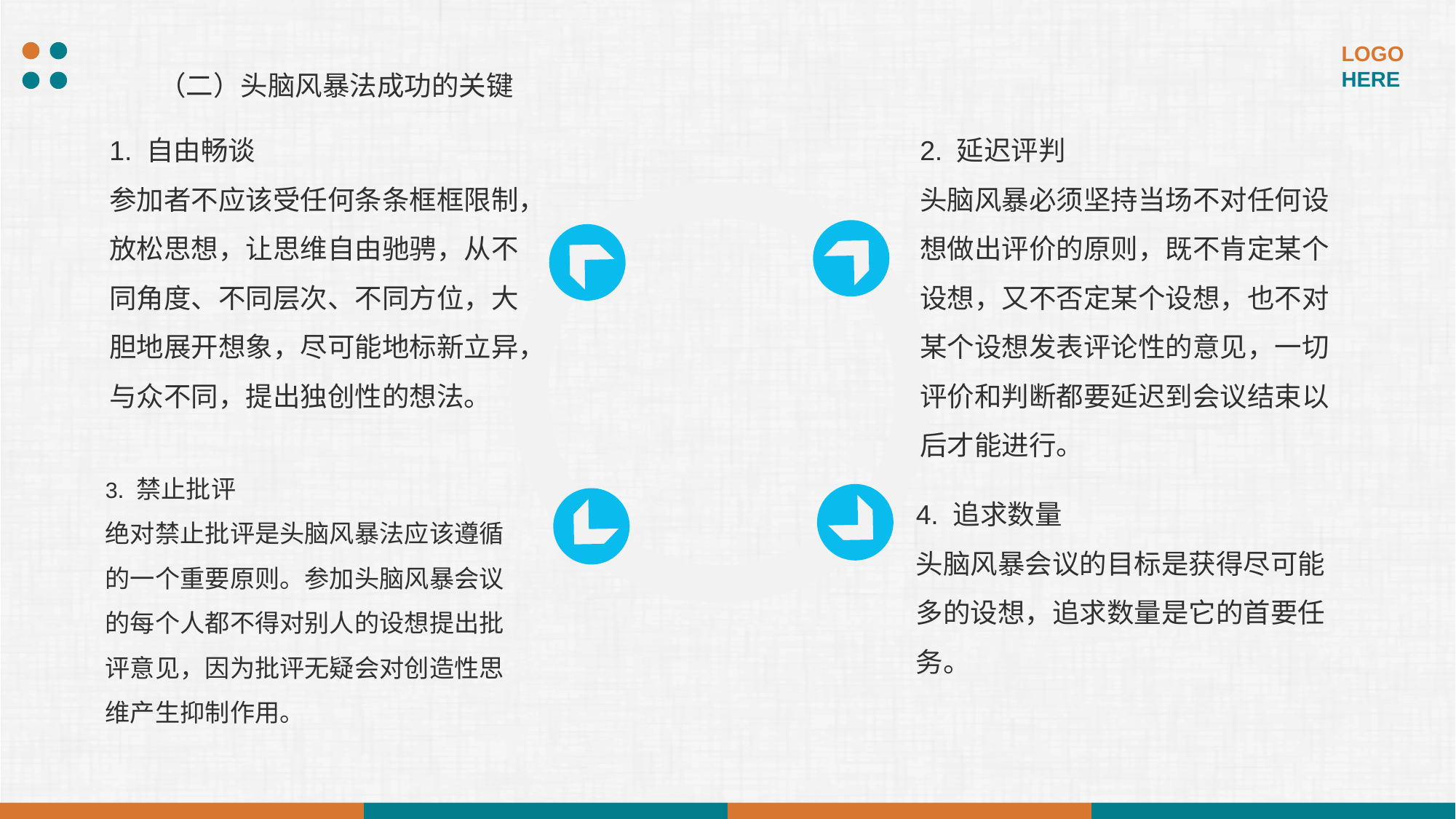

（二）头脑风暴法成功的关键
1. 自由畅谈
参加者不应该受任何条条框框限制，放松思想，让思维自由驰骋，从不同角度、不同层次、不同方位，大胆地展开想象，尽可能地标新立异，与众不同，提出独创性的想法。
2. 延迟评判
头脑风暴必须坚持当场不对任何设想做出评价的原则，既不肯定某个设想，又不否定某个设想，也不对某个设想发表评论性的意见，一切评价和判断都要延迟到会议结束以后才能进行。

3. 禁止批评
绝对禁止批评是头脑风暴法应该遵循的一个重要原则。参加头脑风暴会议的每个人都不得对别人的设想提出批评意见，因为批评无疑会对创造性思维产生抑制作用。
4. 追求数量
头脑风暴会议的目标是获得尽可能多的设想，追求数量是它的首要任务。